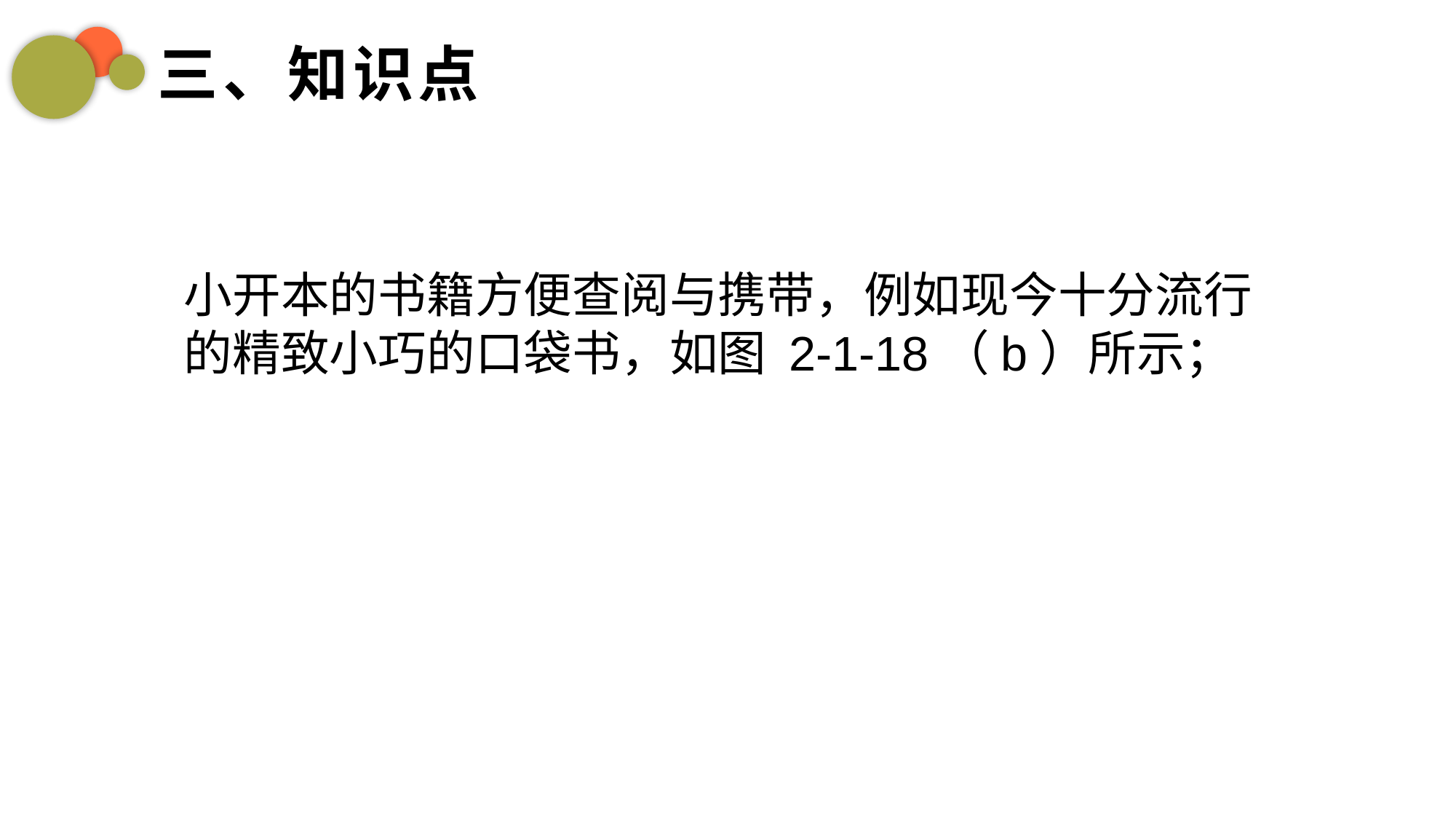

三、知识点
小开本的书籍方便查阅与携带，例如现今十分流行的精致小巧的口袋书，如图 2-1-18（b）所示；